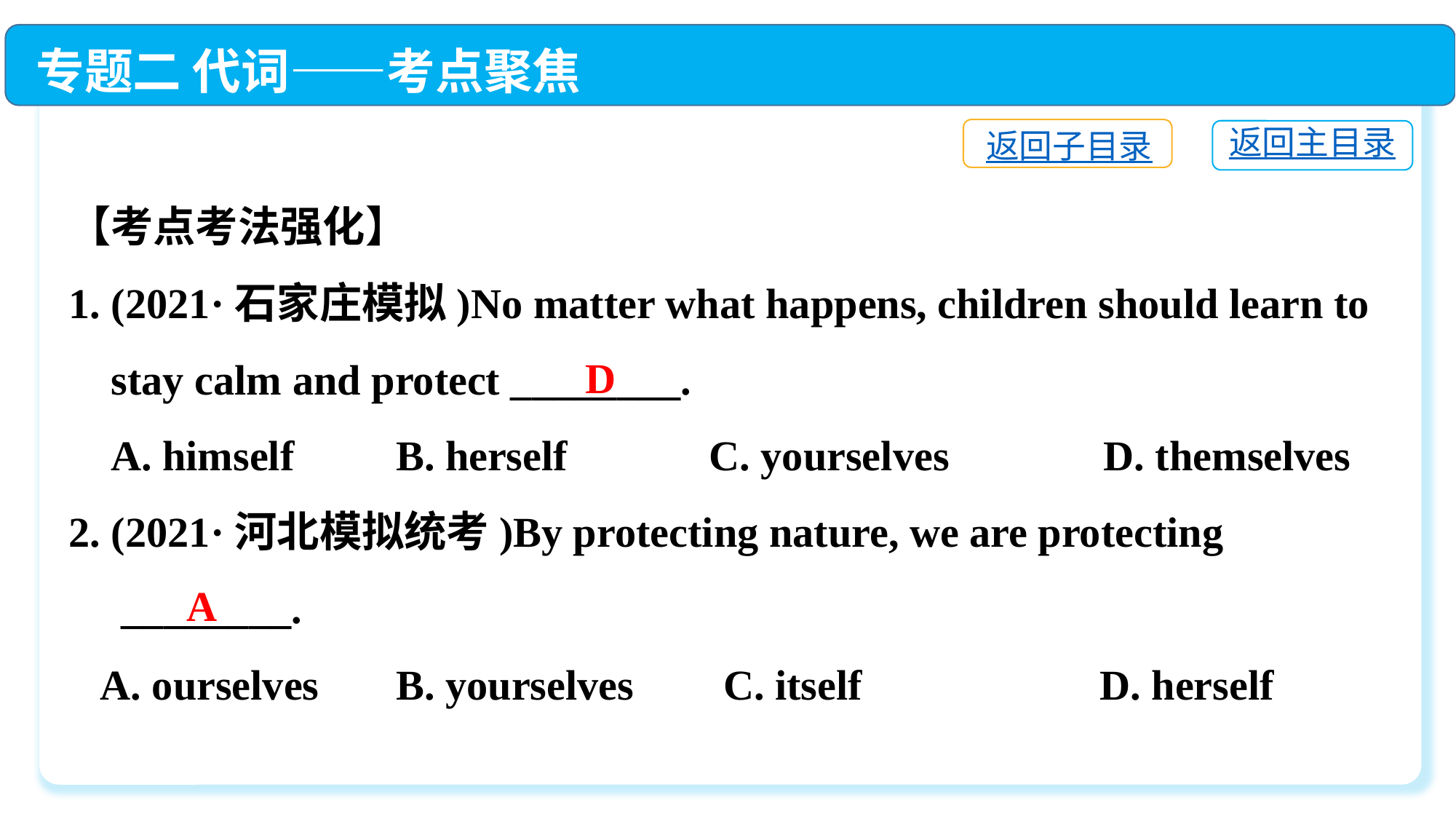

专题二 代词——考点聚焦

返回子目录
返回主目录
【考点考法强化】
1. (2021·石家庄模拟)No matter what happens, children should learn to
    stay calm and protect ________.
    A. himself　　	B. herself	         C. yourselves	     D. themselves
2. (2021·河北模拟统考)By protecting nature, we are protecting
　________.
   A. ourselves	B. yourselves	C. itself	               D. herself

D
A